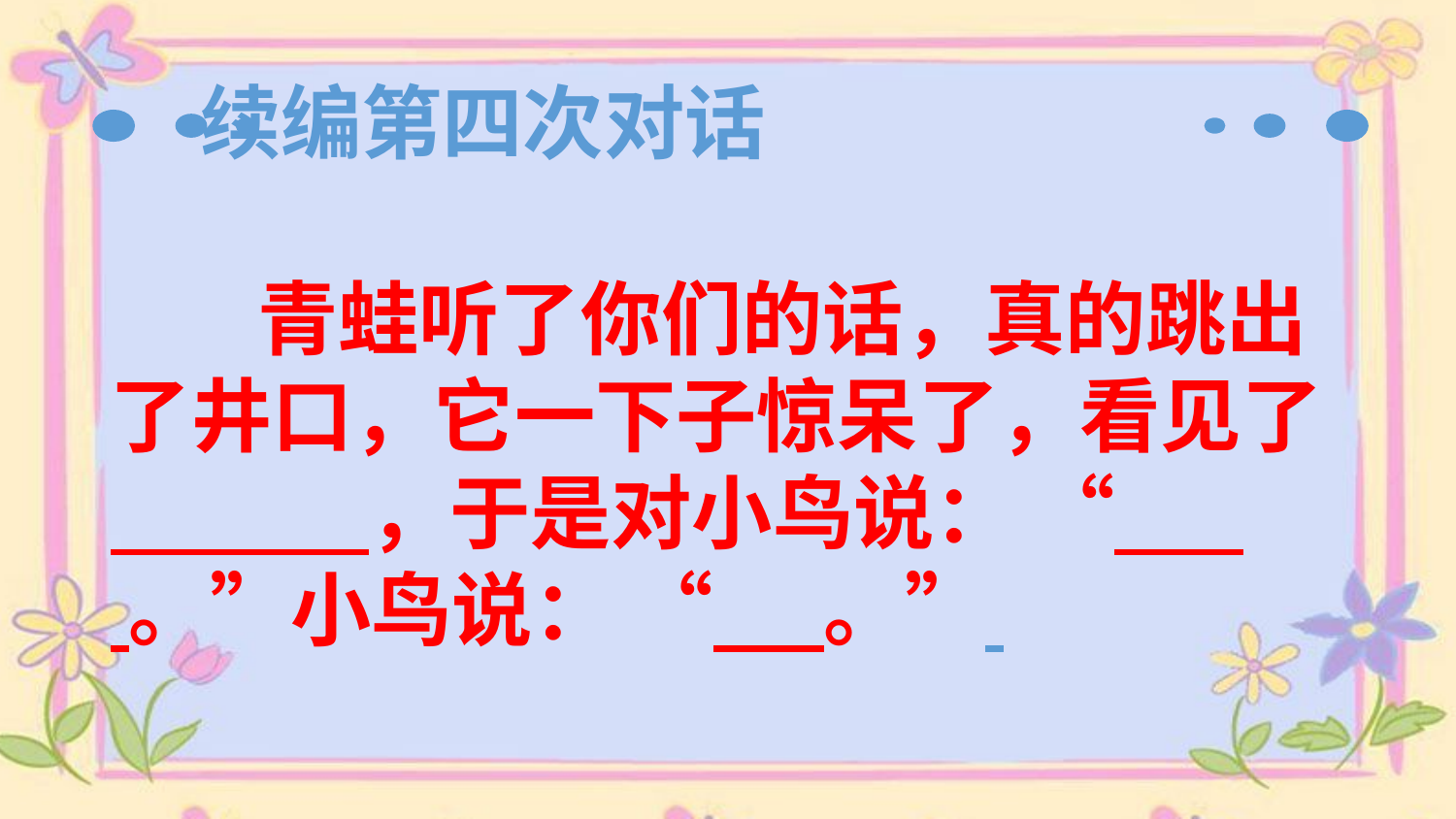

续编第四次对话
       青蛙听了你们的话，真的跳出
了井口，它一下子惊呆了，看见了
              ，于是对小鸟说： “         。”小鸟说： “      。”